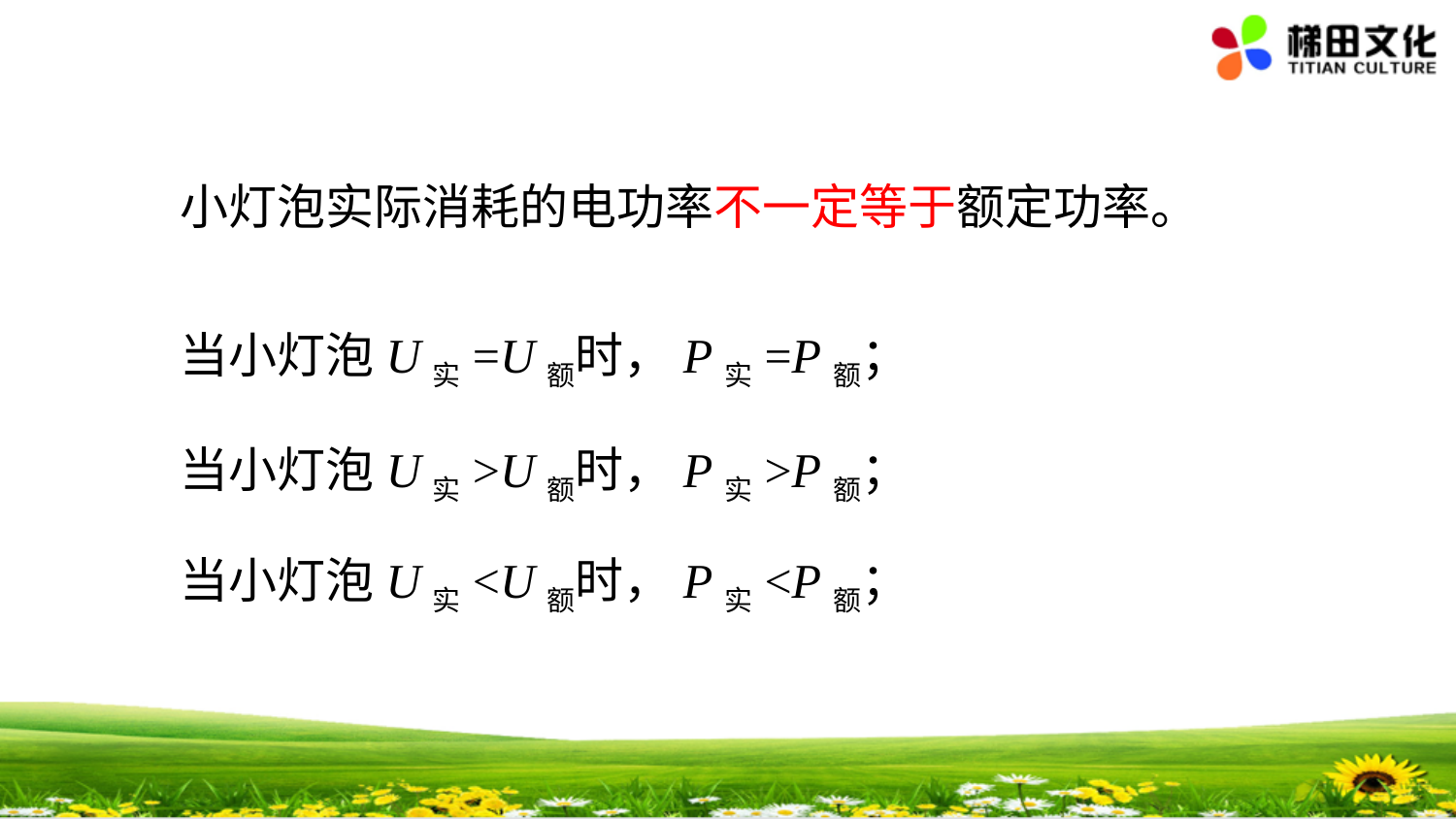

小灯泡实际消耗的电功率不一定等于额定功率。
当小灯泡U实=U额时，P实=P额；
当小灯泡U实>U额时，P实>P额；
当小灯泡U实<U额时，P实<P额；